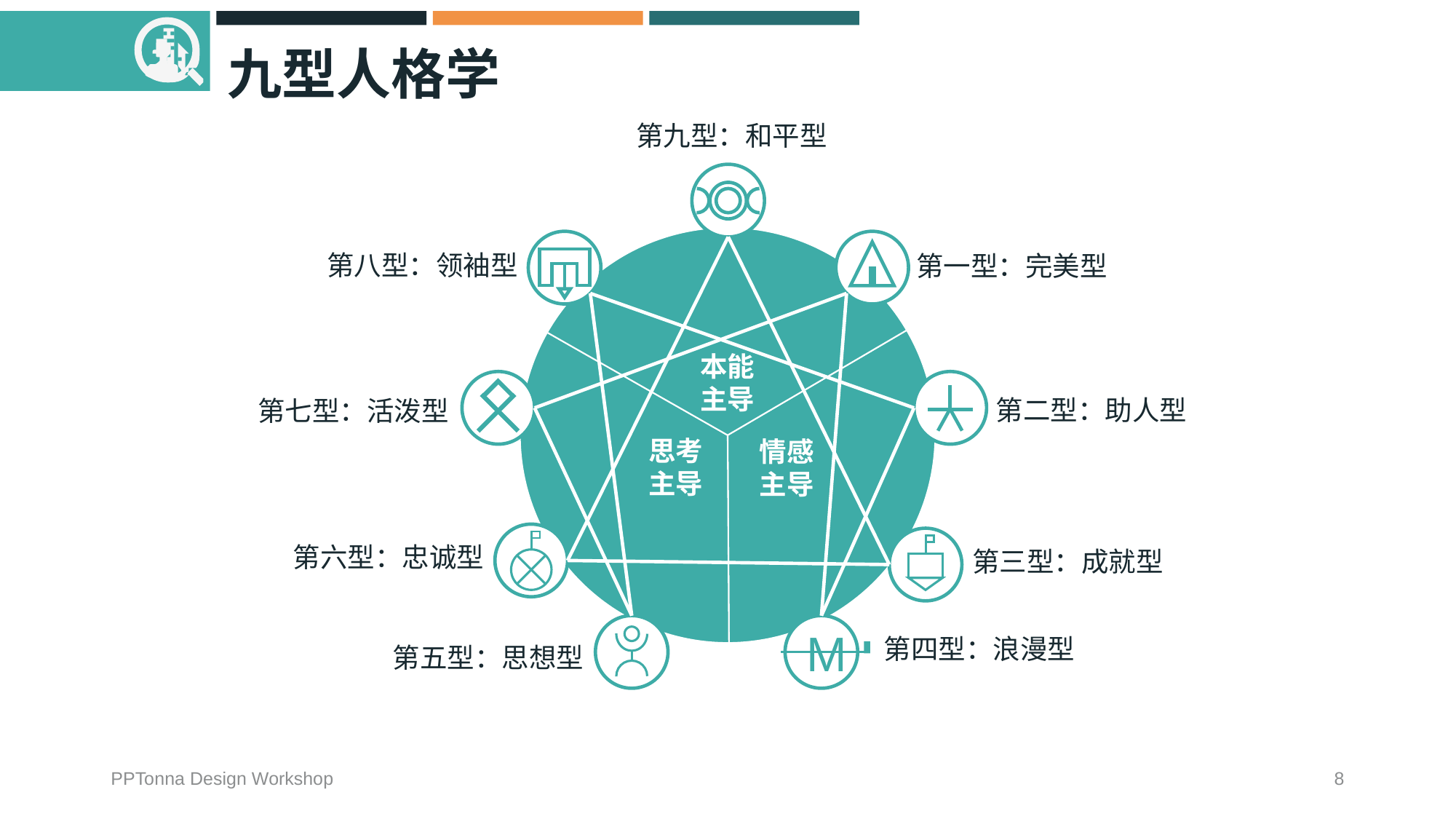

# 九型人格学
第九型：和平型

第八型：领袖型
第一型：完美型
本能主导

第二型：助人型
第七型：活泼型
思考主导
情感主导

第六型：忠诚型
第三型：成就型

M

第四型：浪漫型
第五型：思想型
PPTonna Design Workshop
8